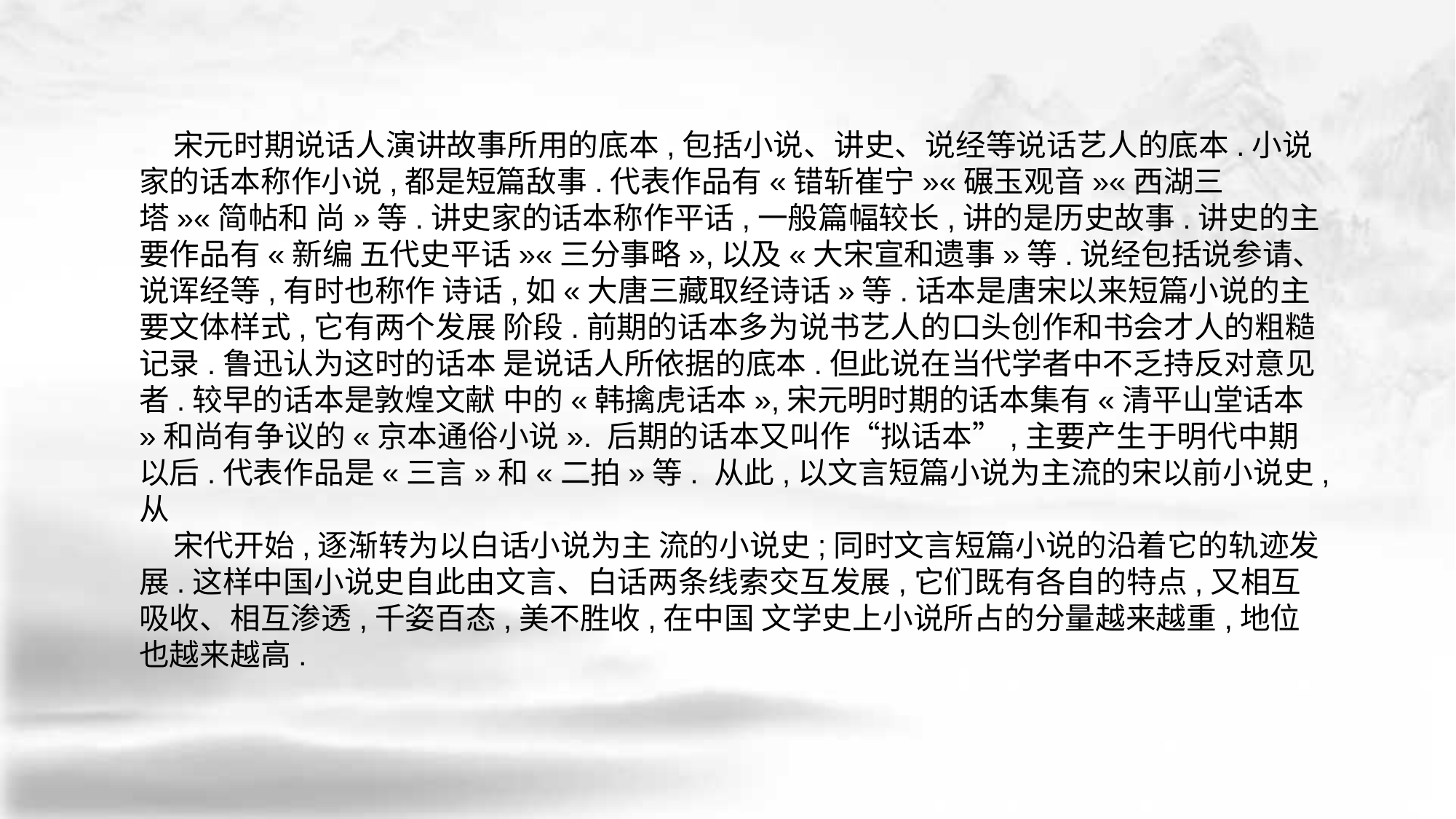

宋元时期说话人演讲故事所用的底本,包括小说、讲史、说经等说话艺人的底本.小说 家的话本称作小说,都是短篇敌事.代表作品有«错斩崔宁»«碾玉观音»«西湖三塔»«简帖和 尚»等.讲史家的话本称作平话,一般篇幅较长,讲的是历史故事.讲史的主要作品有«新编 五代史平话»«三分事略»,以及«大宋宣和遗事»等.说经包括说参请、说诨经等,有时也称作 诗话,如«大唐三藏取经诗话»等.话本是唐宋以来短篇小说的主要文体样式,它有两个发展 阶段.前期的话本多为说书艺人的口头创作和书会才人的粗糙记录.鲁迅认为这时的话本 是说话人所依据的底本.但此说在当代学者中不乏持反对意见者.较早的话本是敦煌文献 中的«韩擒虎话本»,宋元明时期的话本集有«清平山堂话本»和尚有争议的«京本通俗小说». 后期的话本又叫作“拟话本”,主要产生于明代中期以后.代表作品是«三言»和«二拍»等. 从此,以文言短篇小说为主流的宋以前小说史,从
    宋代开始,逐渐转为以白话小说为主 流的小说史;同时文言短篇小说的沿着它的轨迹发展.这样中国小说史自此由文言、白话两条线索交互发展,它们既有各自的特点,又相互吸收、相互渗透,千姿百态,美不胜收,在中国 文学史上小说所占的分量越来越重,地位也越来越高.